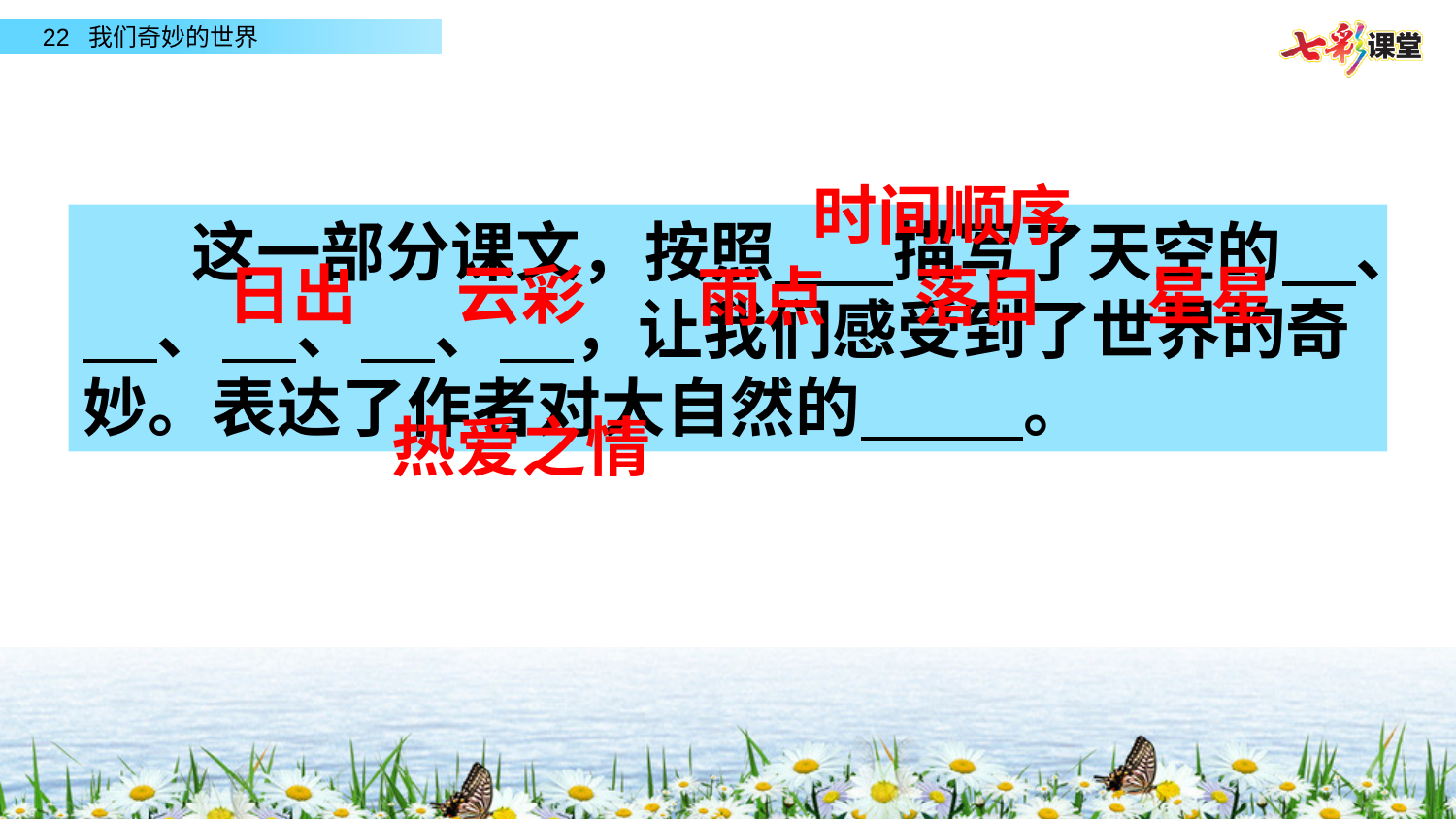

这一部分课文，按照        描写了天空的     、     、     、     、     ，让我们感受到了世界的奇妙。表达了作者对大自然的           。
时间顺序
日出
云彩
星星
雨点
落日
热爱之情